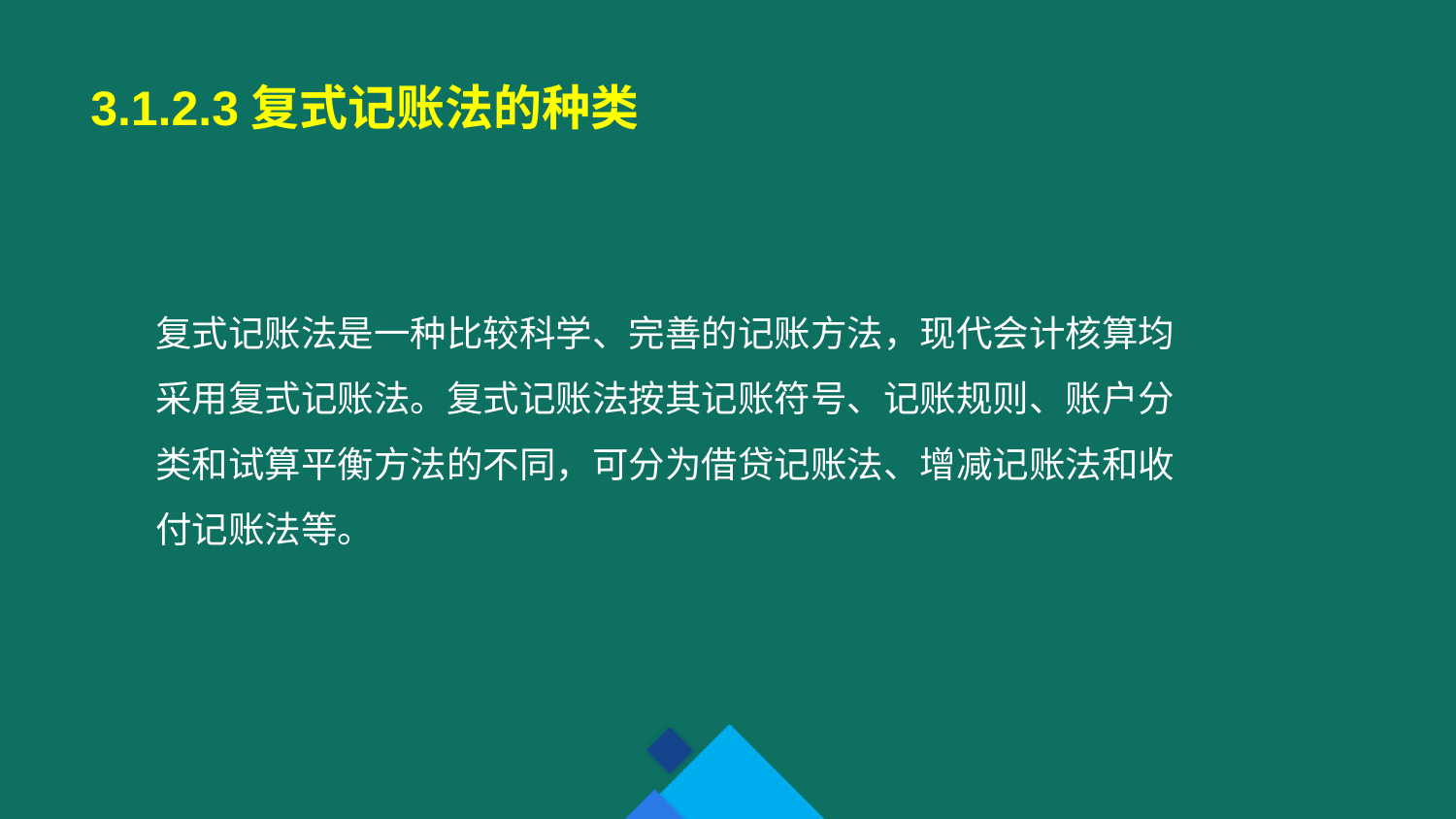

3.1.2.3复式记账法的种类

复式记账法是一种比较科学、完善的记账方法，现代会计核算均采用复式记账法。复式记账法按其记账符号、记账规则、账户分类和试算平衡方法的不同，可分为借贷记账法、增减记账法和收付记账法等。